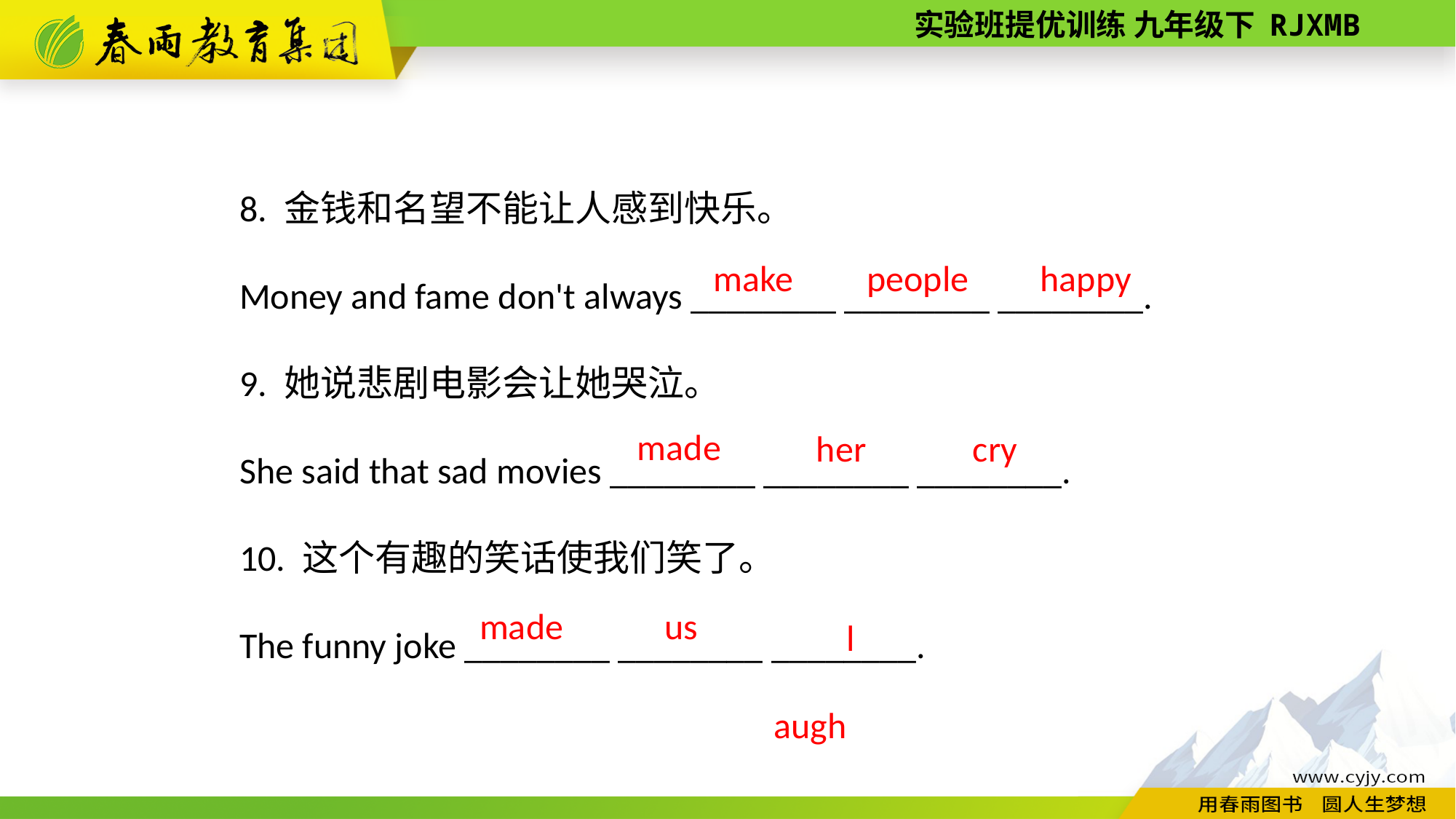

8. 金钱和名望不能让人感到快乐。
Money and fame don't always ________ ________ ________.
9. 她说悲剧电影会让她哭泣。
She said that sad movies ________ ________ ________.
10. 这个有趣的笑话使我们笑了。
The funny joke ________ ________ ________.
happy
make
people
made
her
cry
laugh
made
us